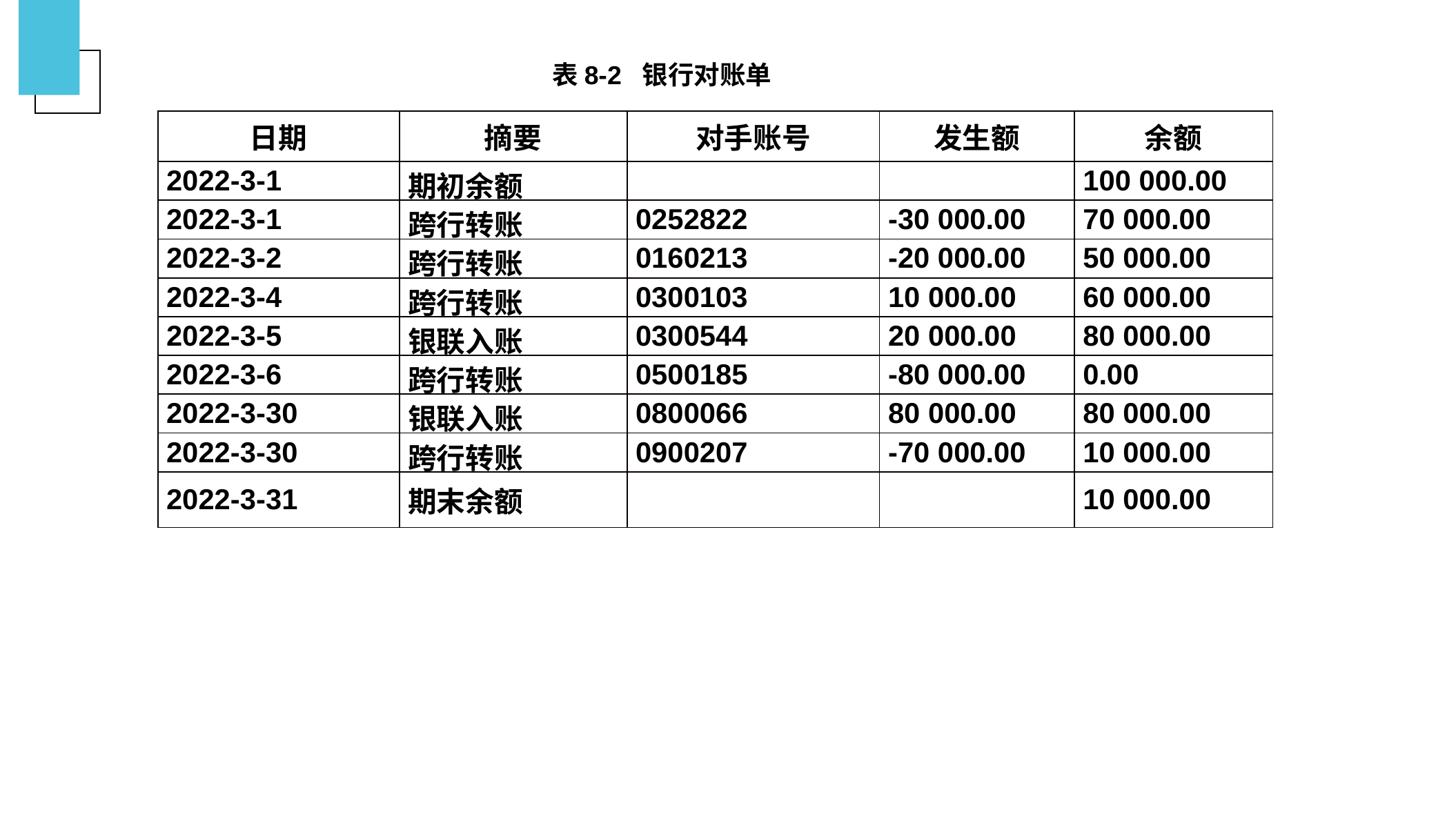

表8-2  银行对账单
（二）银行存款的清查
| 日期 | 摘要 | 对手账号 | 发生额 | 余额 |
| --- | --- | --- | --- | --- |
| 2022-3-1 | 期初余额 |  |  | 100 000.00 |
| 2022-3-1 | 跨行转账 | 0252822 | -30 000.00 | 70 000.00 |
| 2022-3-2 | 跨行转账 | 0160213 | -20 000.00 | 50 000.00 |
| 2022-3-4 | 跨行转账 | 0300103 | 10 000.00 | 60 000.00 |
| 2022-3-5 | 银联入账 | 0300544 | 20 000.00 | 80 000.00 |
| 2022-3-6 | 跨行转账 | 0500185 | -80 000.00 | 0.00 |
| 2022-3-30 | 银联入账 | 0800066 | 80 000.00 | 80 000.00 |
| 2022-3-30 | 跨行转账 | 0900207 | -70 000.00 | 10 000.00 |
| 2022-3-31 | 期末余额 |  |  | 10 000.00 |